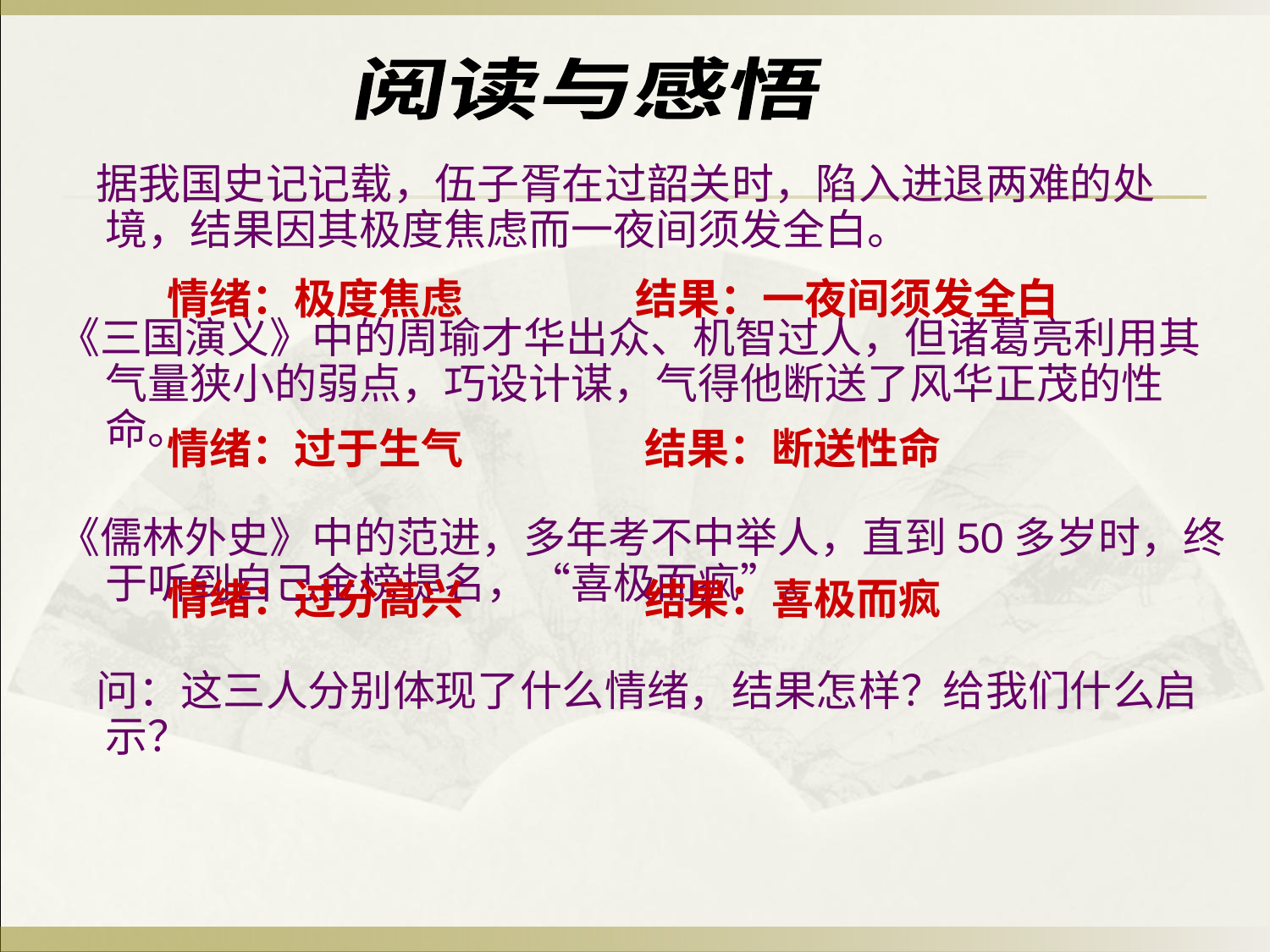

阅读与感悟
   据我国史记记载，伍子胥在过韶关时，陷入进退两难的处境，结果因其极度焦虑而一夜间须发全白。

《三国演义》中的周瑜才华出众、机智过人，但诸葛亮利用其气量狭小的弱点，巧设计谋，气得他断送了风华正茂的性命。

《儒林外史》中的范进，多年考不中举人，直到50多岁时，终于听到自己金榜提名，“喜极而疯”。

   问：这三人分别体现了什么情绪，结果怎样？给我们什么启示？
情绪：极度焦虑                  结果：一夜间须发全白
情绪：过于生气                   结果：断送性命
 情绪：过分高兴                   结果：喜极而疯